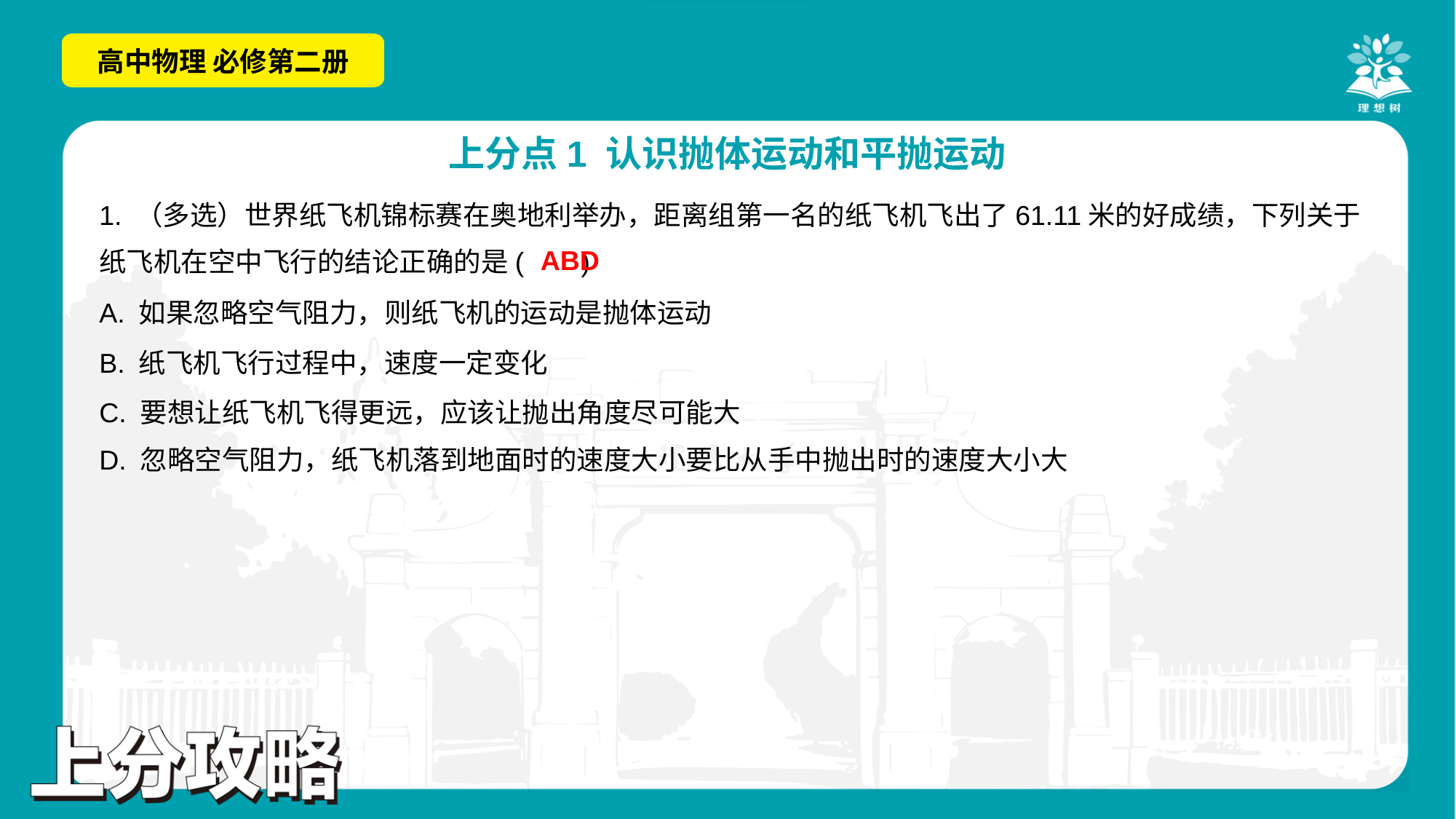

1. （多选）世界纸飞机锦标赛在奥地利举办，距离组第一名的纸飞机飞出了61.11米的好成绩，下列关于
纸飞机在空中飞行的结论正确的是(        )
ABD
A. 如果忽略空气阻力，则纸飞机的运动是抛体运动
B. 纸飞机飞行过程中，速度一定变化
C. 要想让纸飞机飞得更远，应该让抛出角度尽可能大
D. 忽略空气阻力，纸飞机落到地面时的速度大小要比从手中抛出时的速度大小大